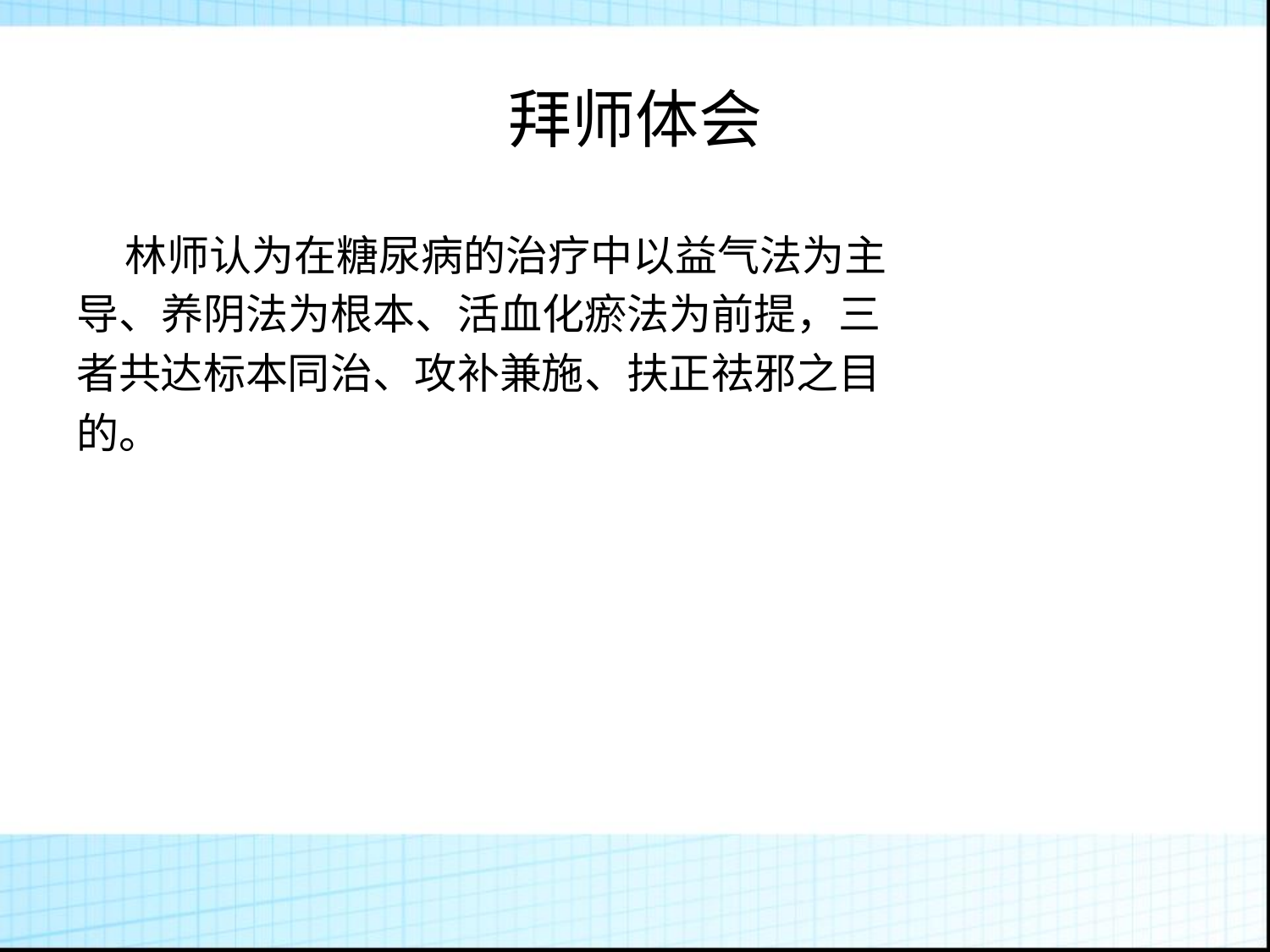

拜师体会
    林师认为在糖尿病的治疗中以益气法为主
导、养阴法为根本、活血化瘀法为前提，三
者共达标本同治、攻补兼施、扶正祛邪之目
的。